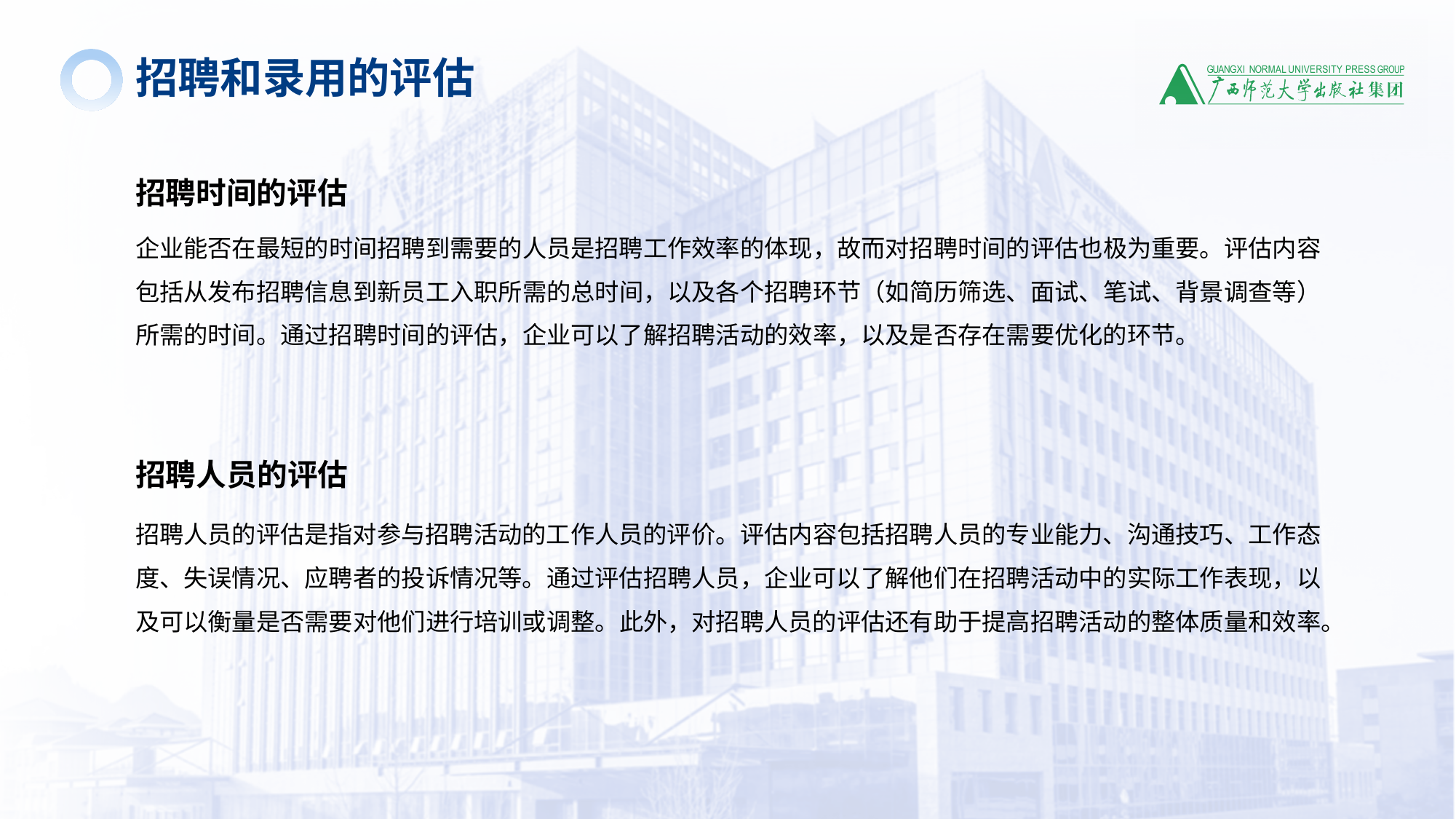

招聘和录用的评估

招聘时间的评估
企业能否在最短的时间招聘到需要的人员是招聘工作效率的体现，故而对招聘时间的评估也极为重要。评估内容包括从发布招聘信息到新员工入职所需的总时间，以及各个招聘环节（如简历筛选、面试、笔试、背景调查等）所需的时间。通过招聘时间的评估，企业可以了解招聘活动的效率，以及是否存在需要优化的环节。
招聘人员的评估

招聘人员的评估是指对参与招聘活动的工作人员的评价。评估内容包括招聘人员的专业能力、沟通技巧、工作态度、失误情况、应聘者的投诉情况等。通过评估招聘人员，企业可以了解他们在招聘活动中的实际工作表现，以及可以衡量是否需要对他们进行培训或调整。此外，对招聘人员的评估还有助于提高招聘活动的整体质量和效率。